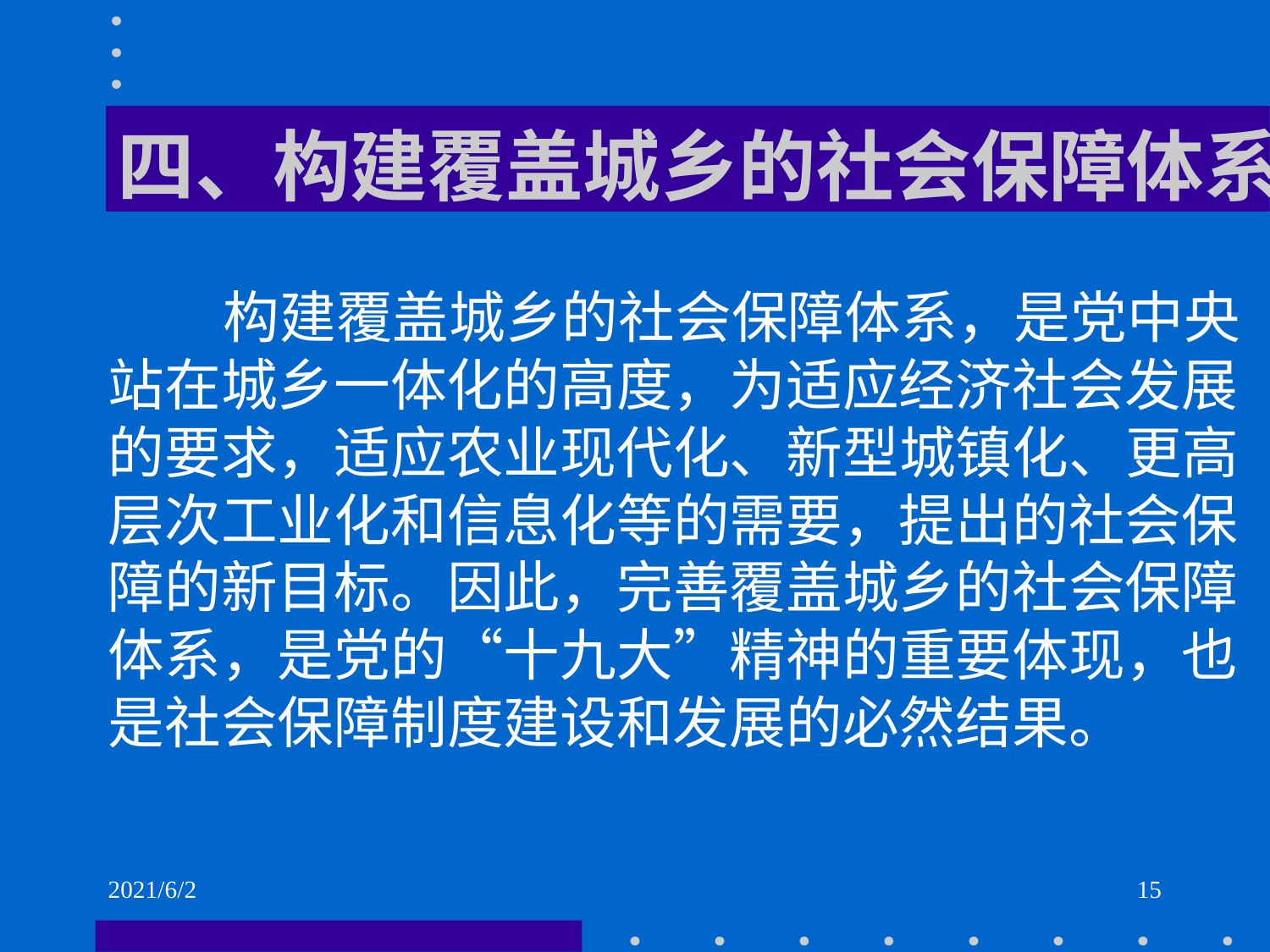

# 四、构建覆盖城乡的社会保障体系
        构建覆盖城乡的社会保障体系，是党中央站在城乡一体化的高度，为适应经济社会发展的要求，适应农业现代化、新型城镇化、更高层次工业化和信息化等的需要，提出的社会保障的新目标。因此，完善覆盖城乡的社会保障体系，是党的“十九大”精神的重要体现，也是社会保障制度建设和发展的必然结果。

2021/6/2
15